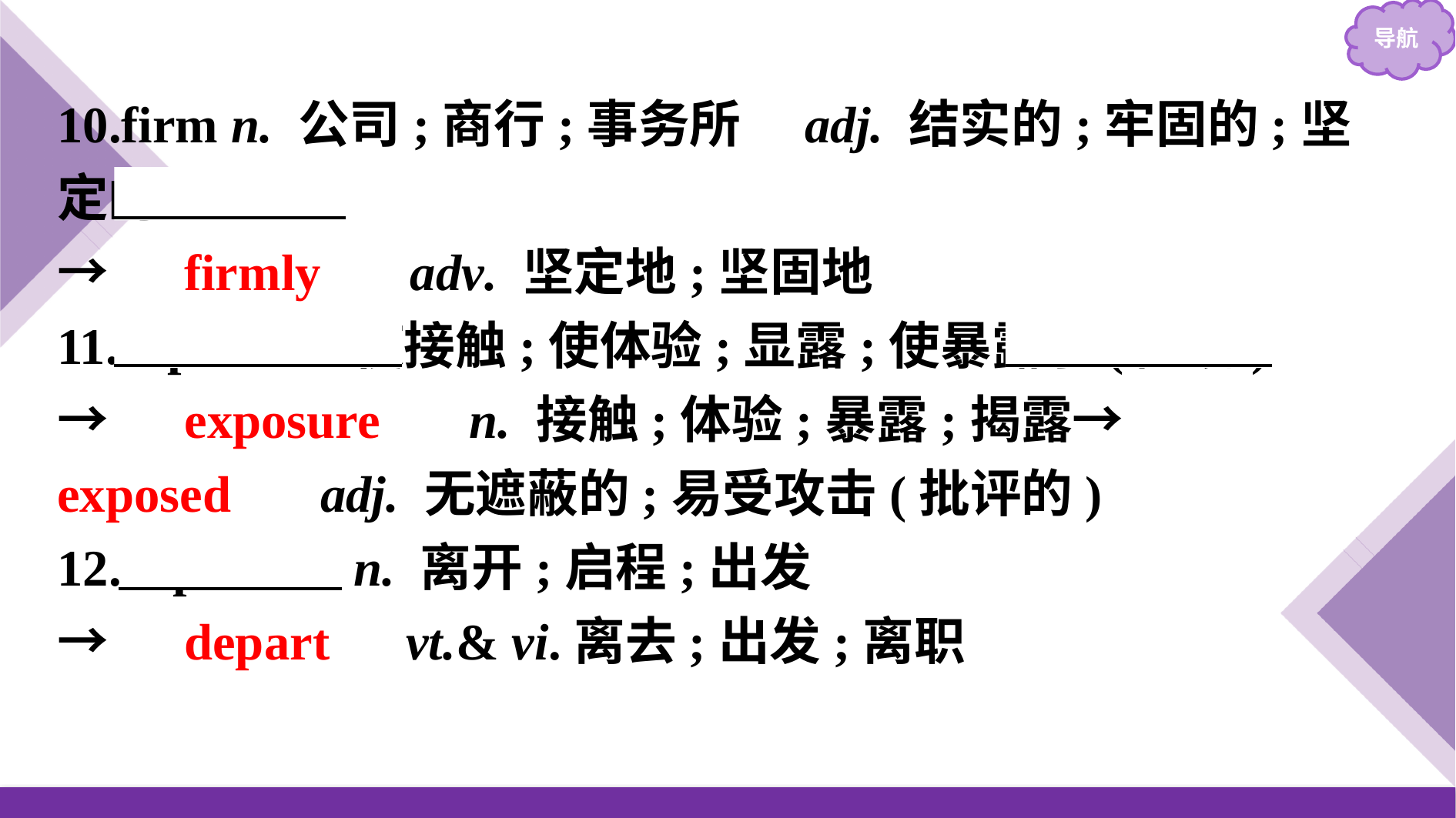

10.firm n. 公司;商行;事务所　adj. 结实的;牢固的;坚定的
→　firmly　 adv. 坚定地;坚固地
11.expose vt. 使接触;使体验;显露;使暴露于(险境)
→　exposure　 n. 接触;体验;暴露;揭露→　exposed　 adj. 无遮蔽的;易受攻击(批评的)
12.departure n. 离开;启程;出发
→　depart　vt.& vi.离去;出发;离职